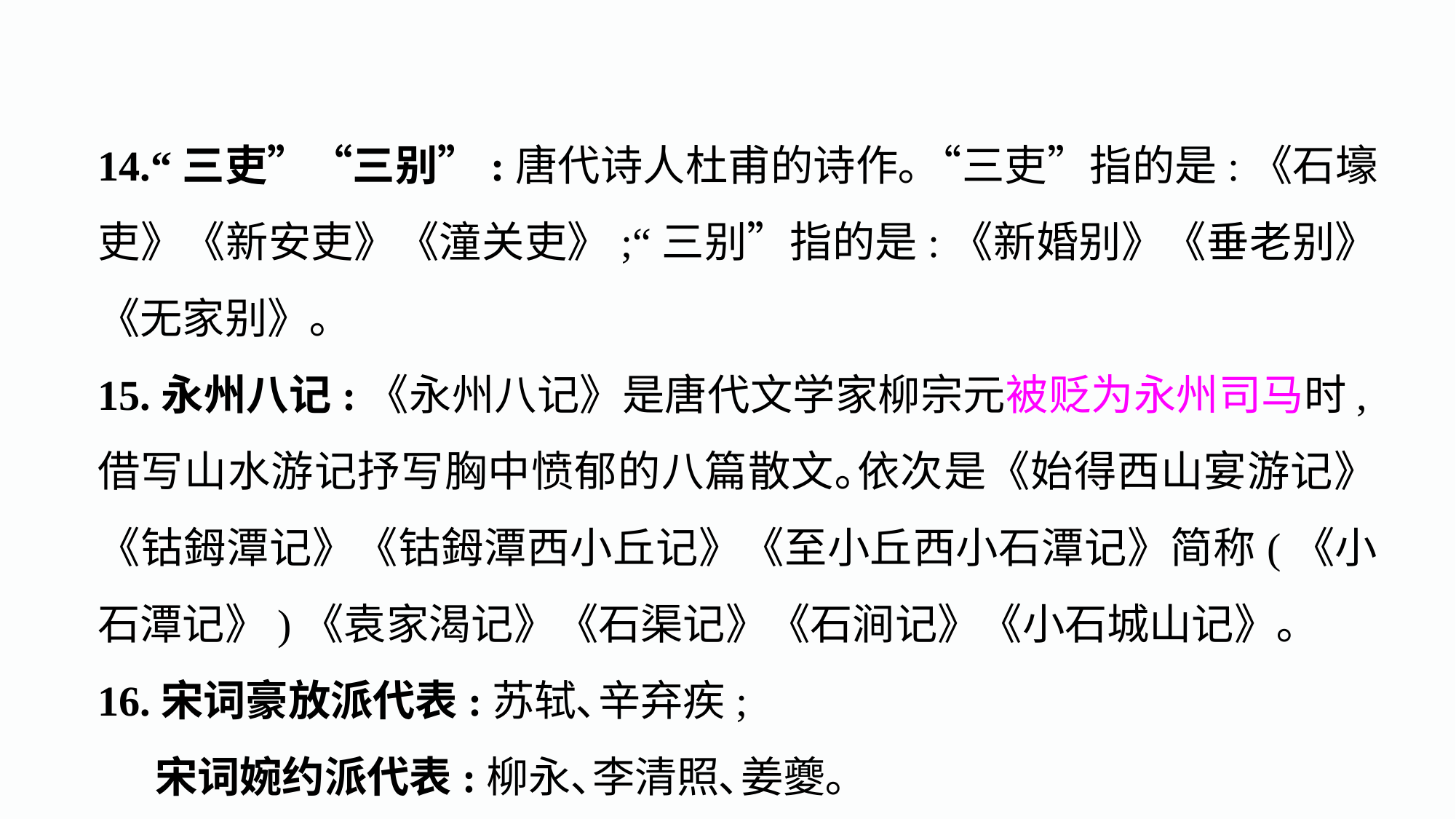

14.“三吏”“三别”:唐代诗人杜甫的诗作｡“三吏”指的是:《石壕吏》《新安吏》《潼关吏》;“三别”指的是:《新婚别》《垂老别》《无家别》｡
15.永州八记:《永州八记》是唐代文学家柳宗元被贬为永州司马时,借写山水游记抒写胸中愤郁的八篇散文｡依次是《始得西山宴游记》《钴鉧潭记》《钴鉧潭西小丘记》《至小丘西小石潭记》简称(《小石潭记》)《袁家渴记》《石渠记》《石涧记》《小石城山记》｡
16.宋词豪放派代表:苏轼､辛弃疾;
     宋词婉约派代表:柳永､李清照､姜夔｡